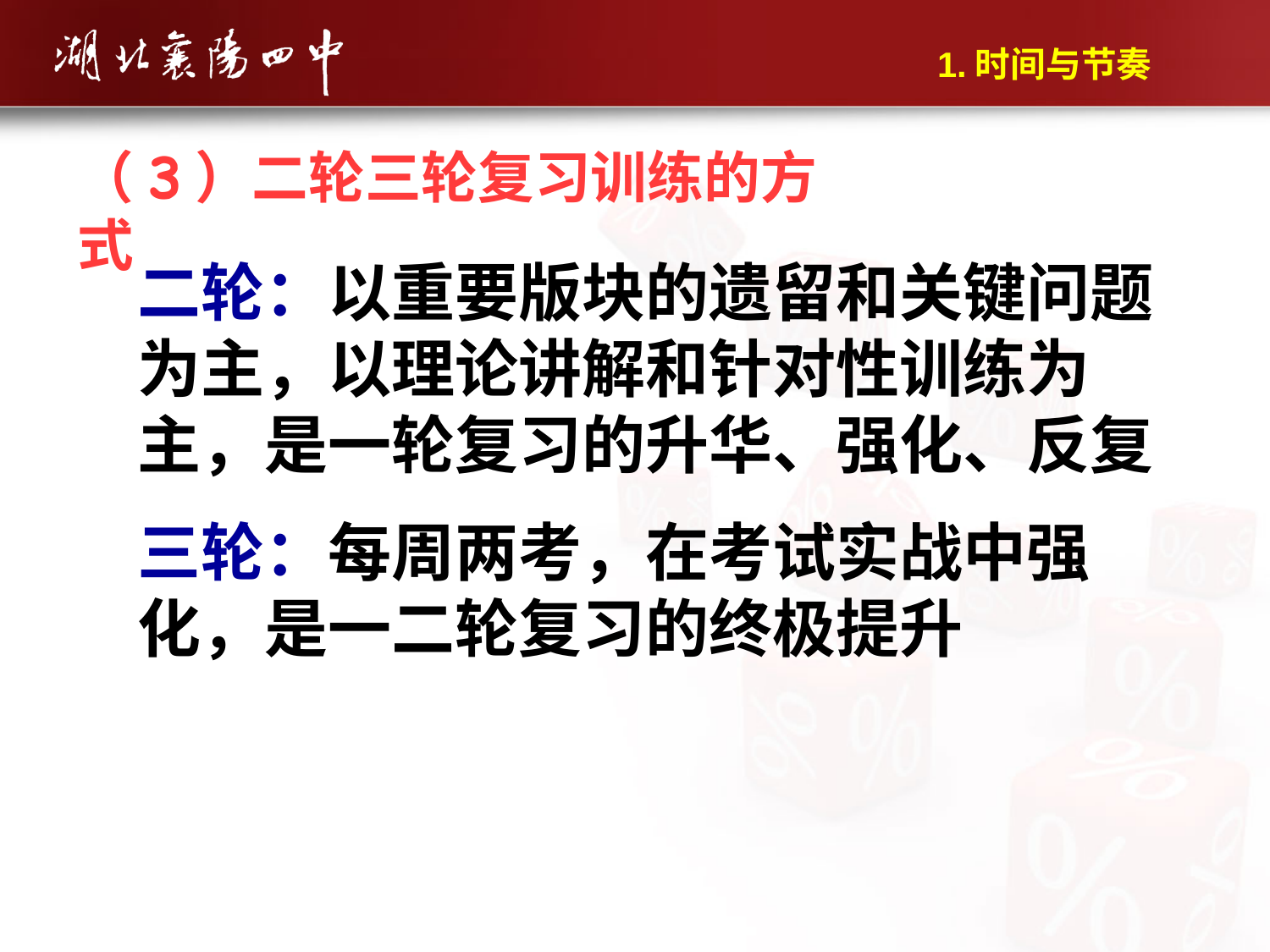

1.时间与节奏
（3）二轮三轮复习训练的方式
二轮：以重要版块的遗留和关键问题为主，以理论讲解和针对性训练为主，是一轮复习的升华、强化、反复
三轮：每周两考，在考试实战中强化，是一二轮复习的终极提升